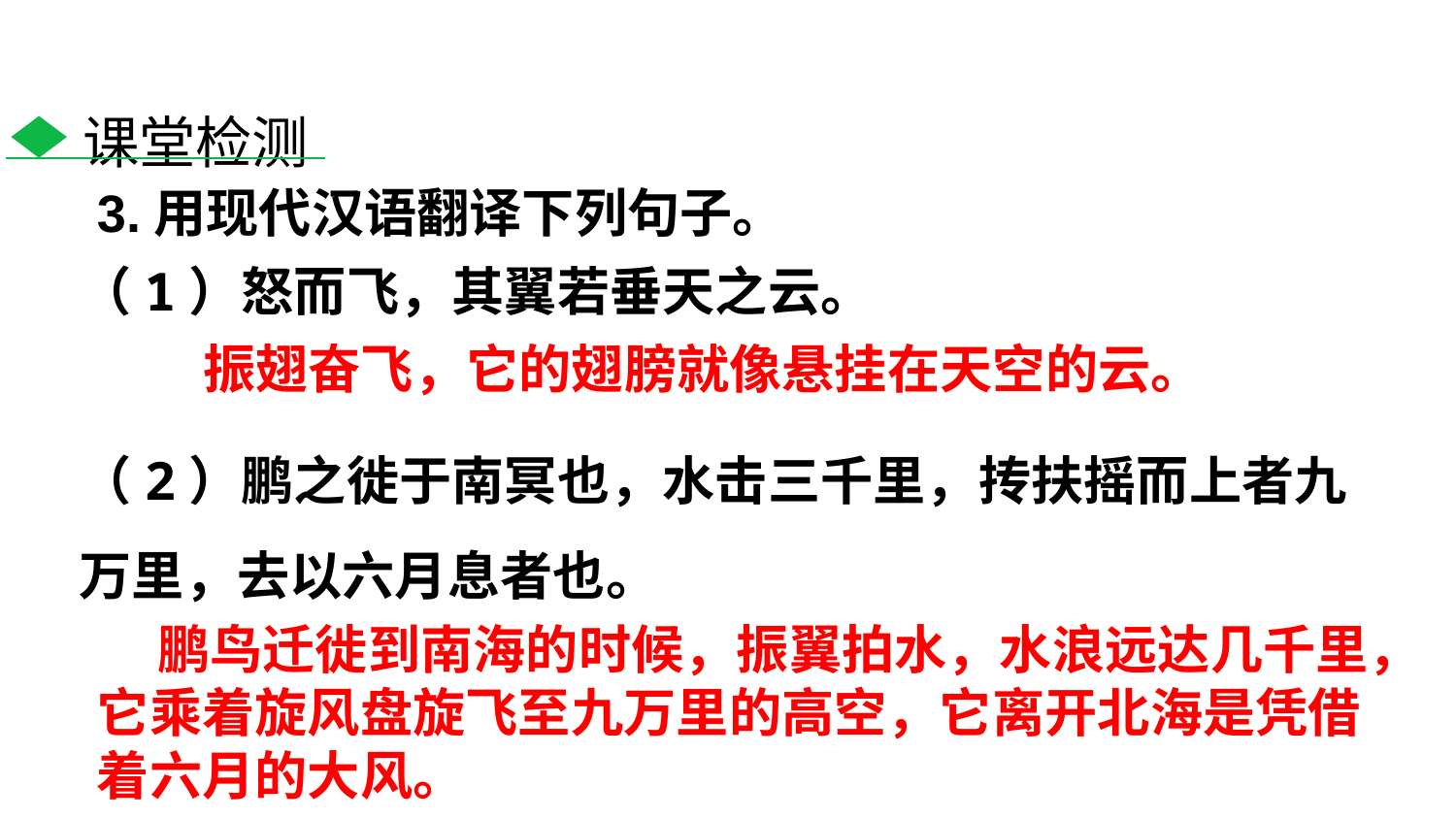

课堂检测

3.用现代汉语翻译下列句子。
（1）怒而飞，其翼若垂天之云。

（2）鹏之徙于南冥也，水击三千里，抟扶摇而上者九万里，去以六月息者也。

振翅奋飞，它的翅膀就像悬挂在天空的云。
    鹏鸟迁徙到南海的时候，振翼拍水，水浪远达几千里，它乘着旋风盘旋飞至九万里的高空，它离开北海是凭借着六月的大风。